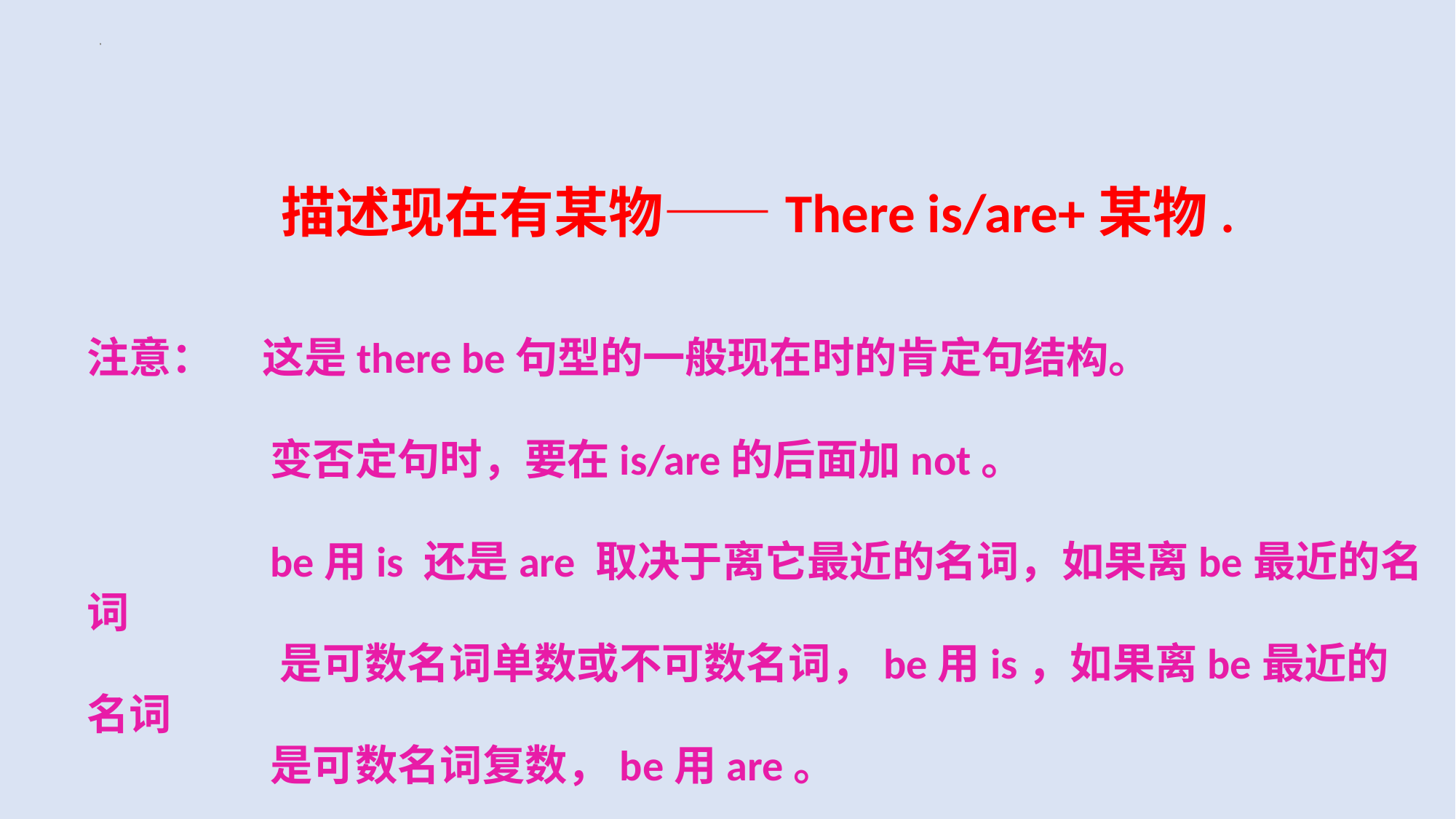

描述现在有某物——There is/are+某物.

注意：     这是there be句型的一般现在时的肯定句结构。

                  变否定句时，要在is/are的后面加not。

                   be用is 还是are 取决于离它最近的名词，如果离be最近的名词
                   是可数名词单数或不可数名词，be用is，如果离be最近的名词
                  是可数名词复数，be用are。